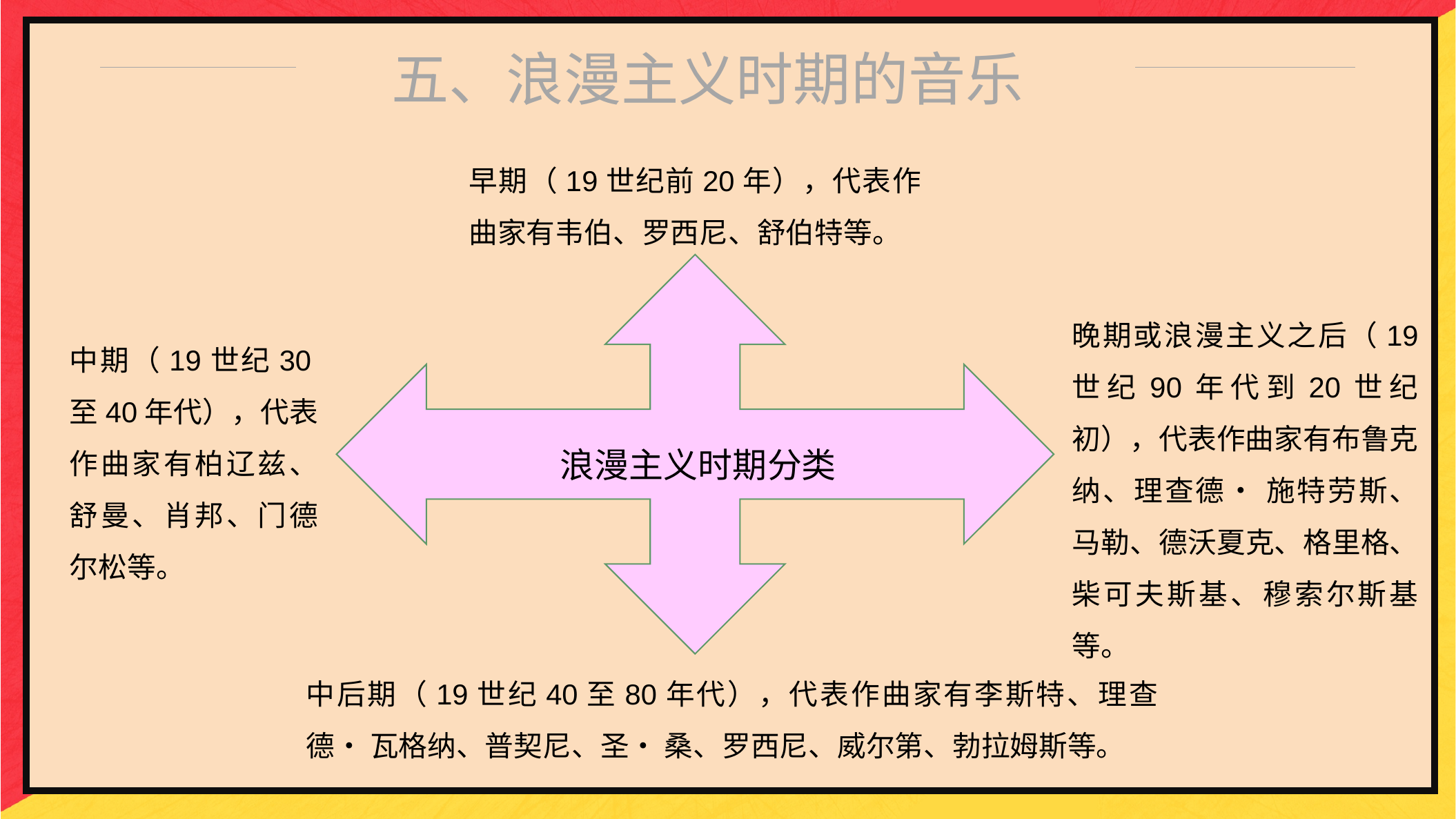

五、浪漫主义时期的音乐
早期（19世纪前20年），代表作曲家有韦伯、罗西尼、舒伯特等。

晚期或浪漫主义之后（19 世纪90年代到20世纪初），代表作曲家有布鲁克纳、理查德• 施特劳斯、马勒、德沃夏克、格里格、柴可夫斯基、穆索尔斯基等。
中期（19世纪30至40年代），代表作曲家有柏辽兹、舒曼、肖邦、门德尔松等。
浪漫主义时期分类
中后期（19世纪40至80年代），代表作曲家有李斯特、理查德• 瓦格纳、普契尼、圣• 桑、罗西尼、威尔第、勃拉姆斯等。